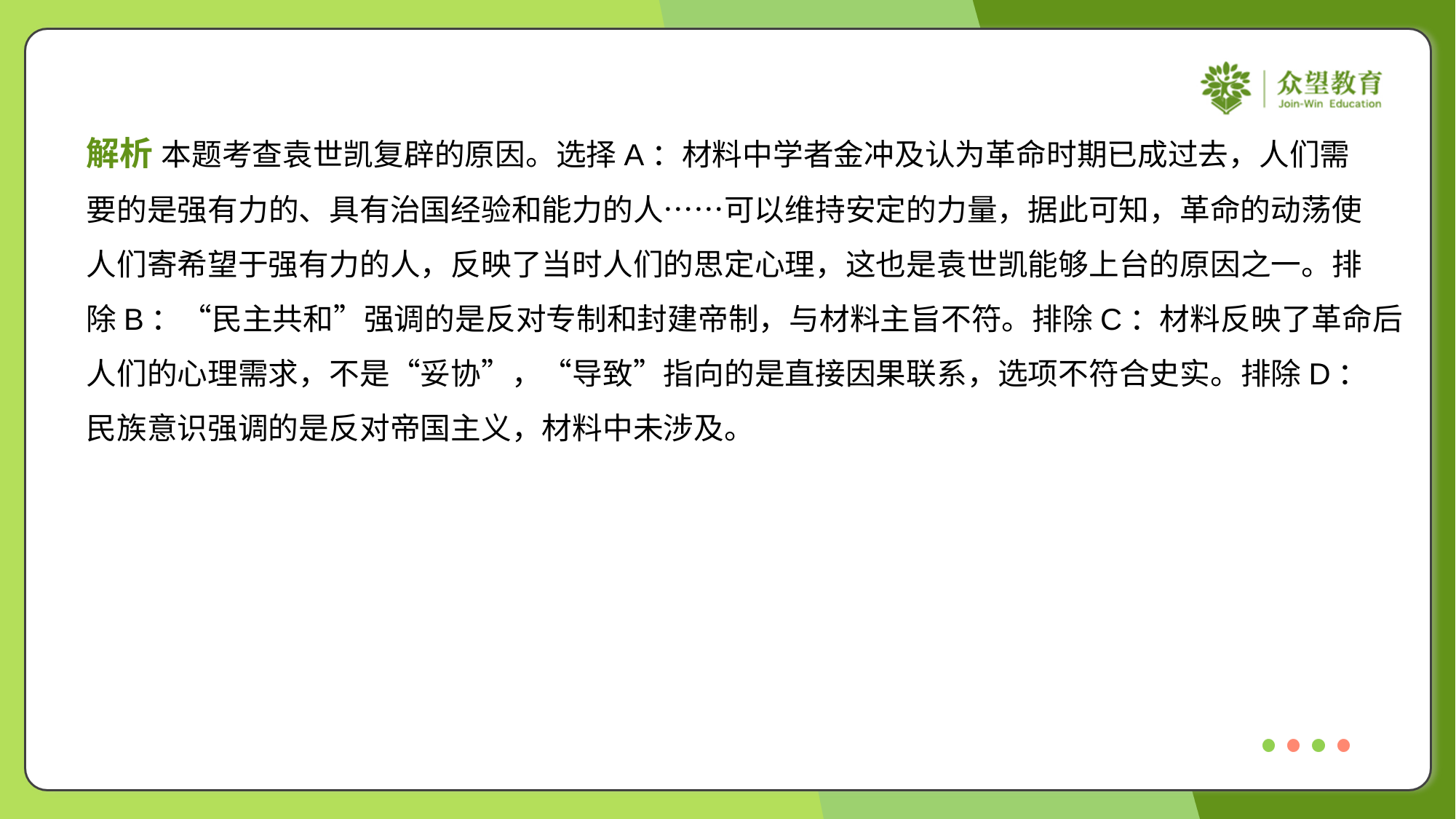

解析 本题考查袁世凯复辟的原因。选择A：材料中学者金冲及认为革命时期已成过去，人们需
要的是强有力的、具有治国经验和能力的人……可以维持安定的力量，据此可知，革命的动荡使
人们寄希望于强有力的人，反映了当时人们的思定心理，这也是袁世凯能够上台的原因之一。排
除B：“民主共和”强调的是反对专制和封建帝制，与材料主旨不符。排除C：材料反映了革命后
人们的心理需求，不是“妥协”，“导致”指向的是直接因果联系，选项不符合史实。排除D：
民族意识强调的是反对帝国主义，材料中未涉及。